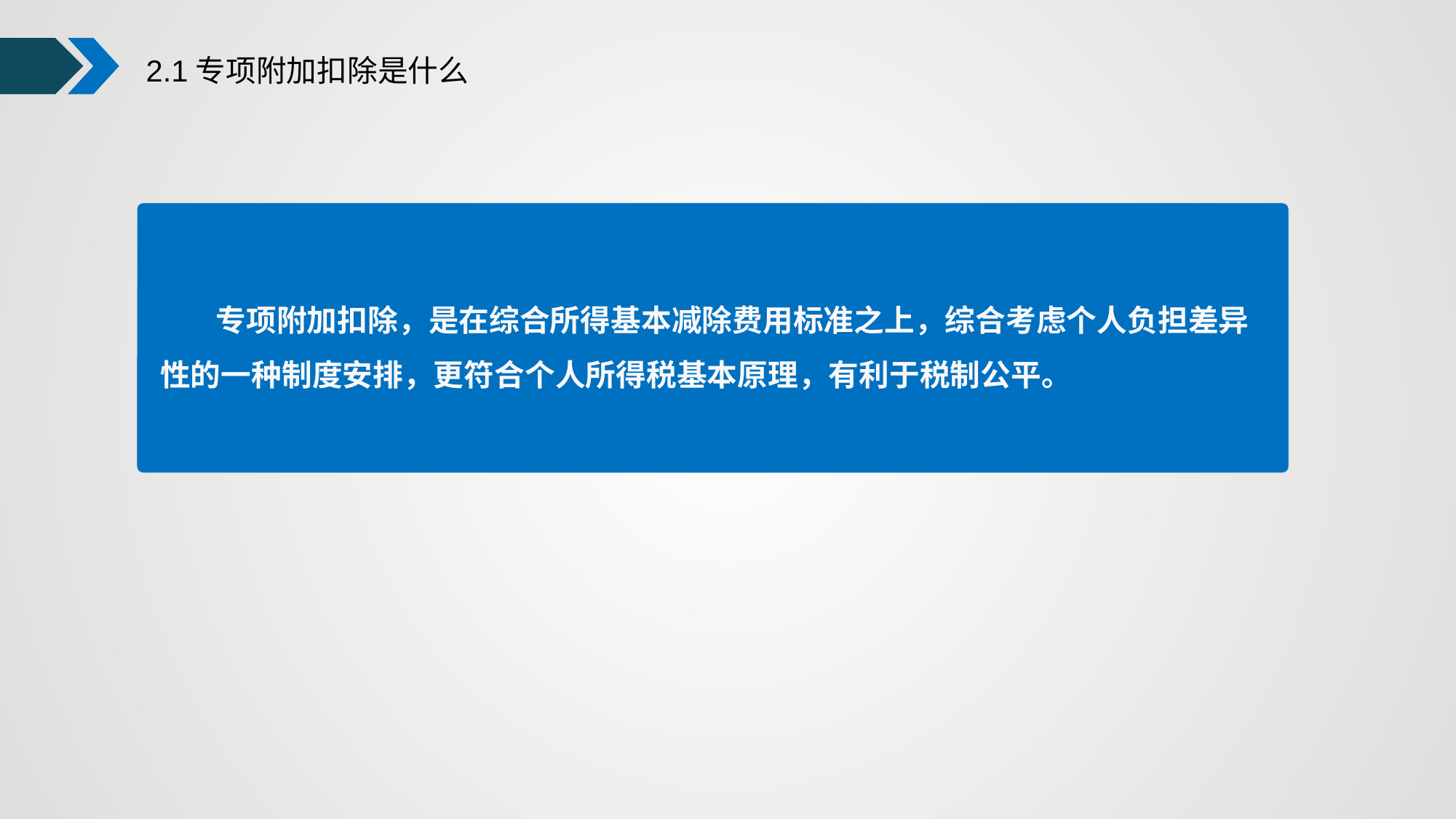

2.1专项附加扣除是什么
       专项附加扣除，是在综合所得基本减除费用标准之上，综合考虑个人负担差异性的一种制度安排，更符合个人所得税基本原理，有利于税制公平。